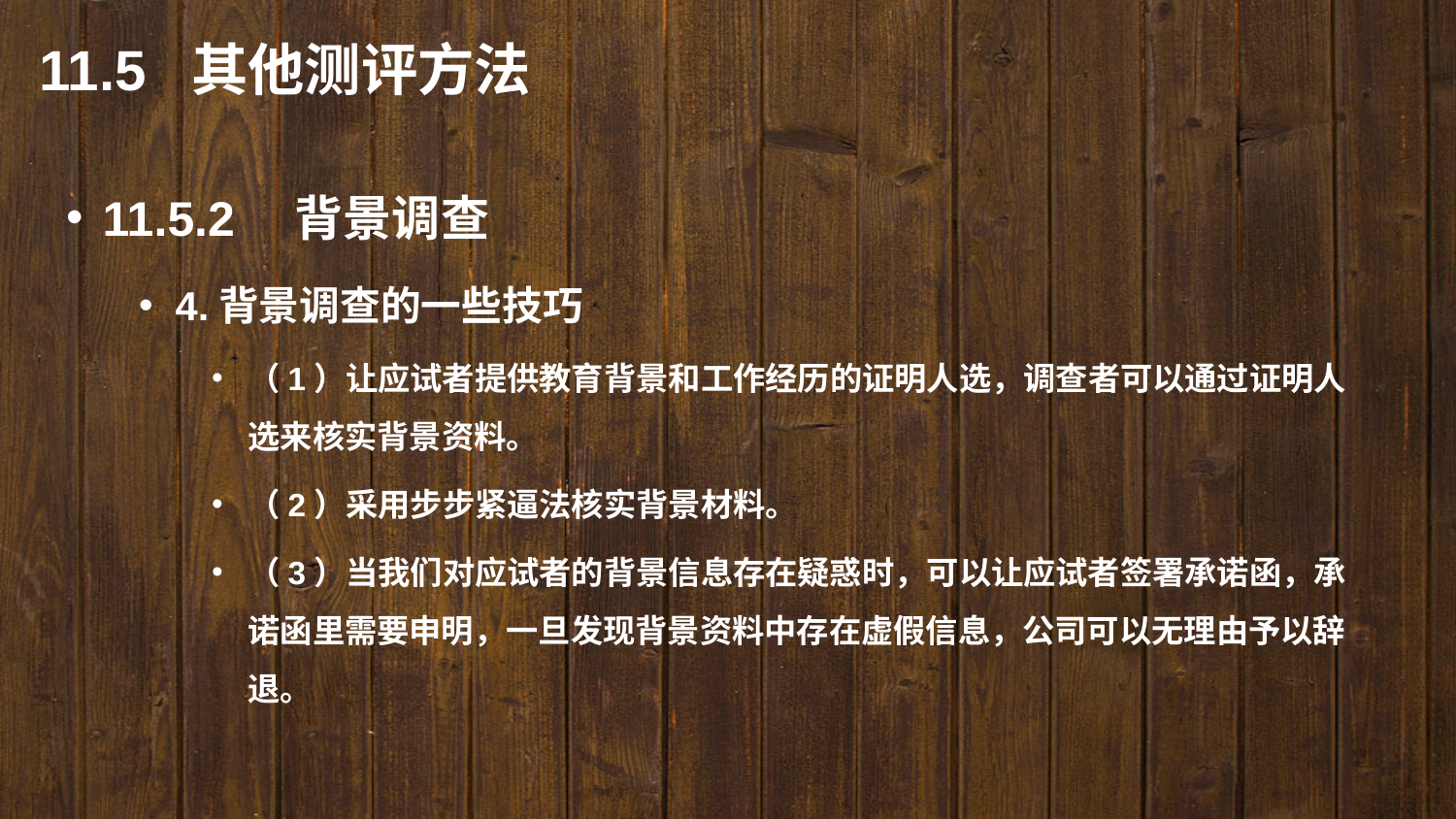

11.5  其他测评方法
11.5.2　背景调查
4.背景调查的一些技巧
（1）让应试者提供教育背景和工作经历的证明人选，调查者可以通过证明人选来核实背景资料。
（2）采用步步紧逼法核实背景材料。
（3）当我们对应试者的背景信息存在疑惑时，可以让应试者签署承诺函，承诺函里需要申明，一旦发现背景资料中存在虚假信息，公司可以无理由予以辞退。